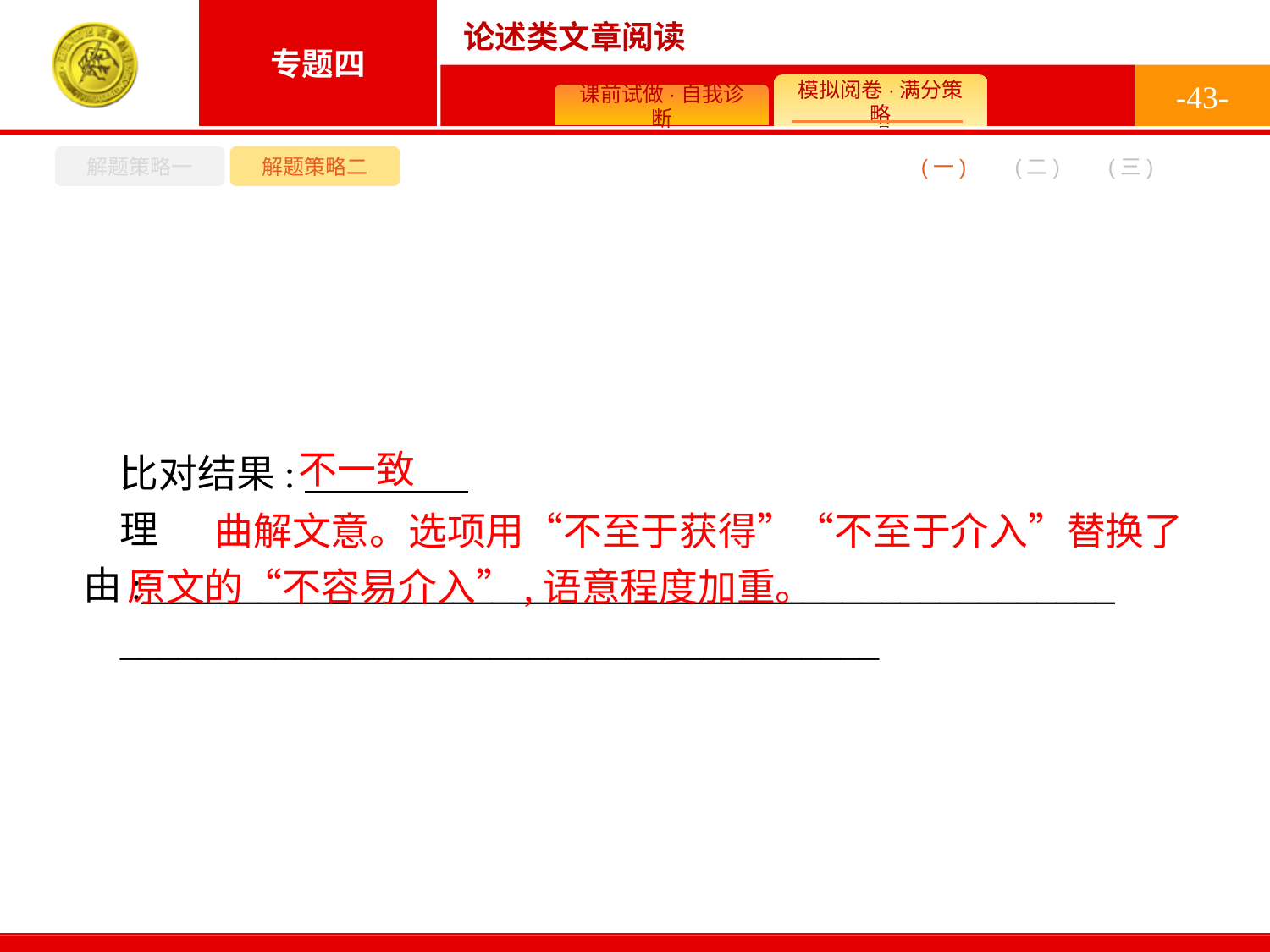

-43-
解题策略一
解题策略二
(二)
(一)
(三)
不一致
比对结果:
理由:__________________________________________________
_______________________________________
         曲解文意。选项用“不至于获得”“不至于介入”替换了原文的“不容易介入”,语意程度加重。